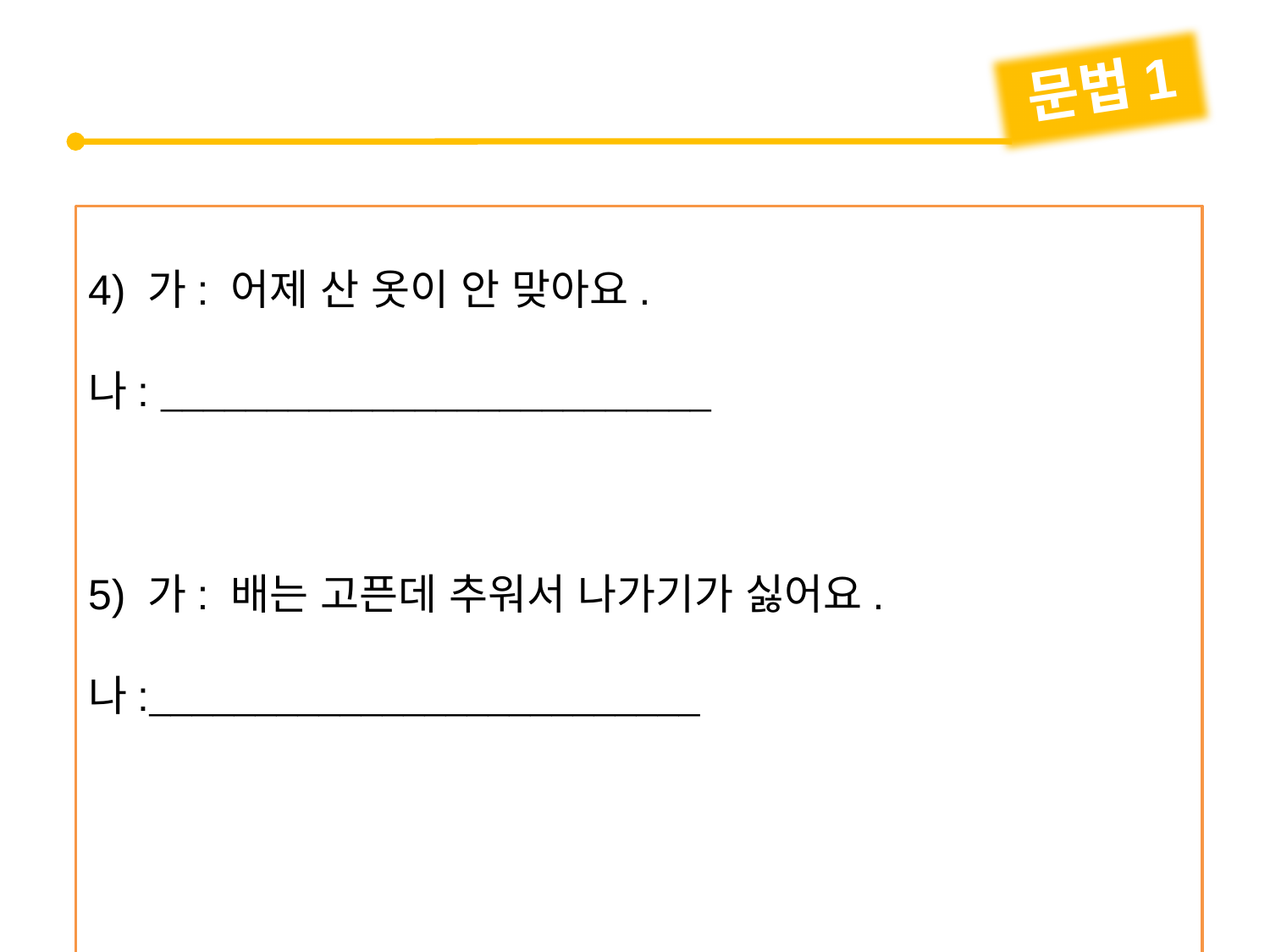

문법1

4) 가: 어제 산 옷이 안 맞아요.
나: __________________________
5) 가: 배는 고픈데 추워서 나가기가 싫어요.
나:__________________________